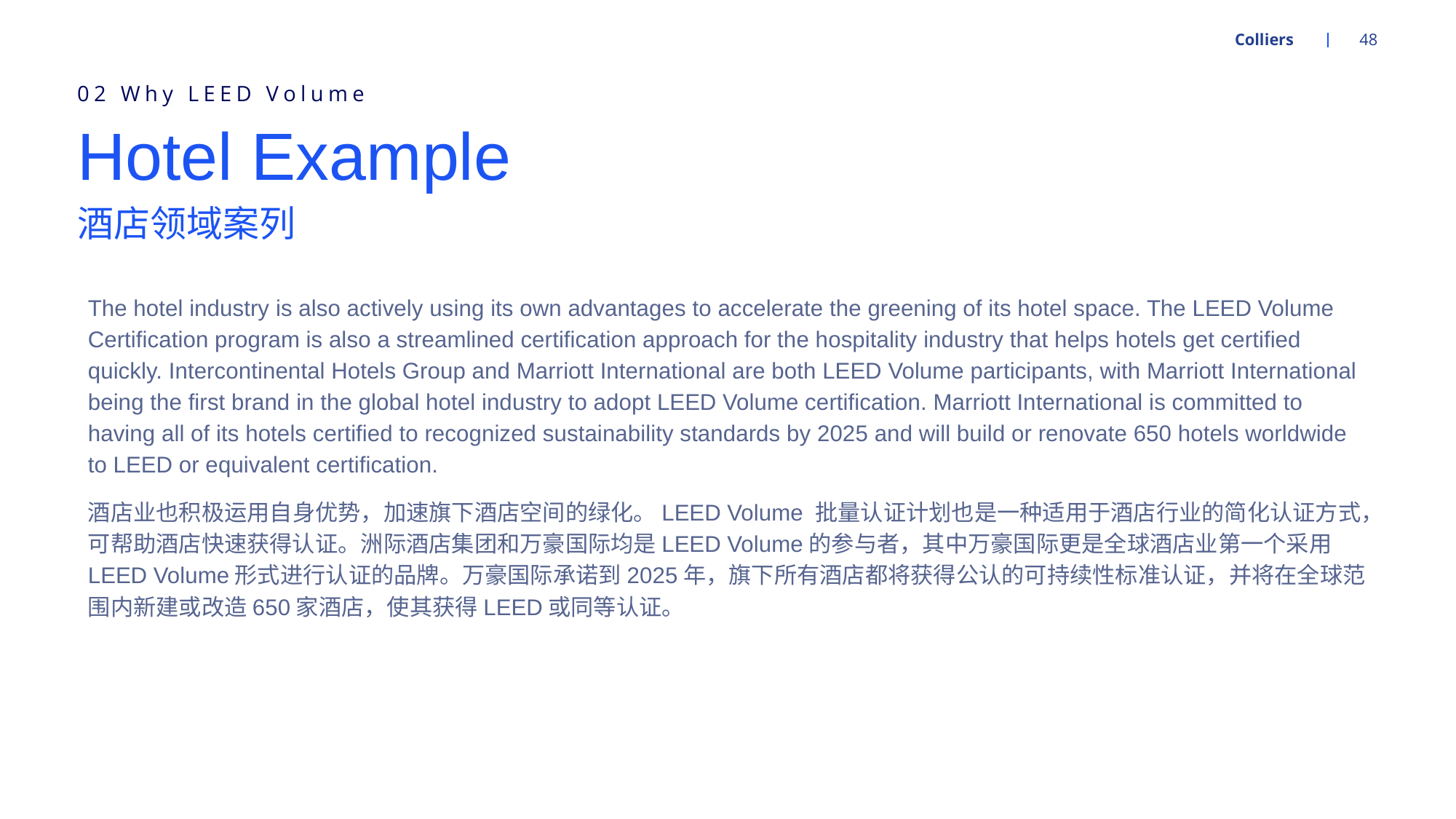

Colliers
48
02 Why LEED Volume
# Hotel Example
酒店领域案列
The hotel industry is also actively using its own advantages to accelerate the greening of its hotel space. The LEED Volume Certification program is also a streamlined certification approach for the hospitality industry that helps hotels get certified quickly. Intercontinental Hotels Group and Marriott International are both LEED Volume participants, with Marriott International being the first brand in the global hotel industry to adopt LEED Volume certification. Marriott International is committed to having all of its hotels certified to recognized sustainability standards by 2025 and will build or renovate 650 hotels worldwide to LEED or equivalent certification.
酒店业也积极运用自身优势，加速旗下酒店空间的绿化。LEED Volume 批量认证计划也是一种适用于酒店行业的简化认证方式，可帮助酒店快速获得认证。洲际酒店集团和万豪国际均是LEED Volume的参与者，其中万豪国际更是全球酒店业第一个采用LEED Volume形式进行认证的品牌。万豪国际承诺到2025年，旗下所有酒店都将获得公认的可持续性标准认证，并将在全球范围内新建或改造650家酒店，使其获得LEED或同等认证。